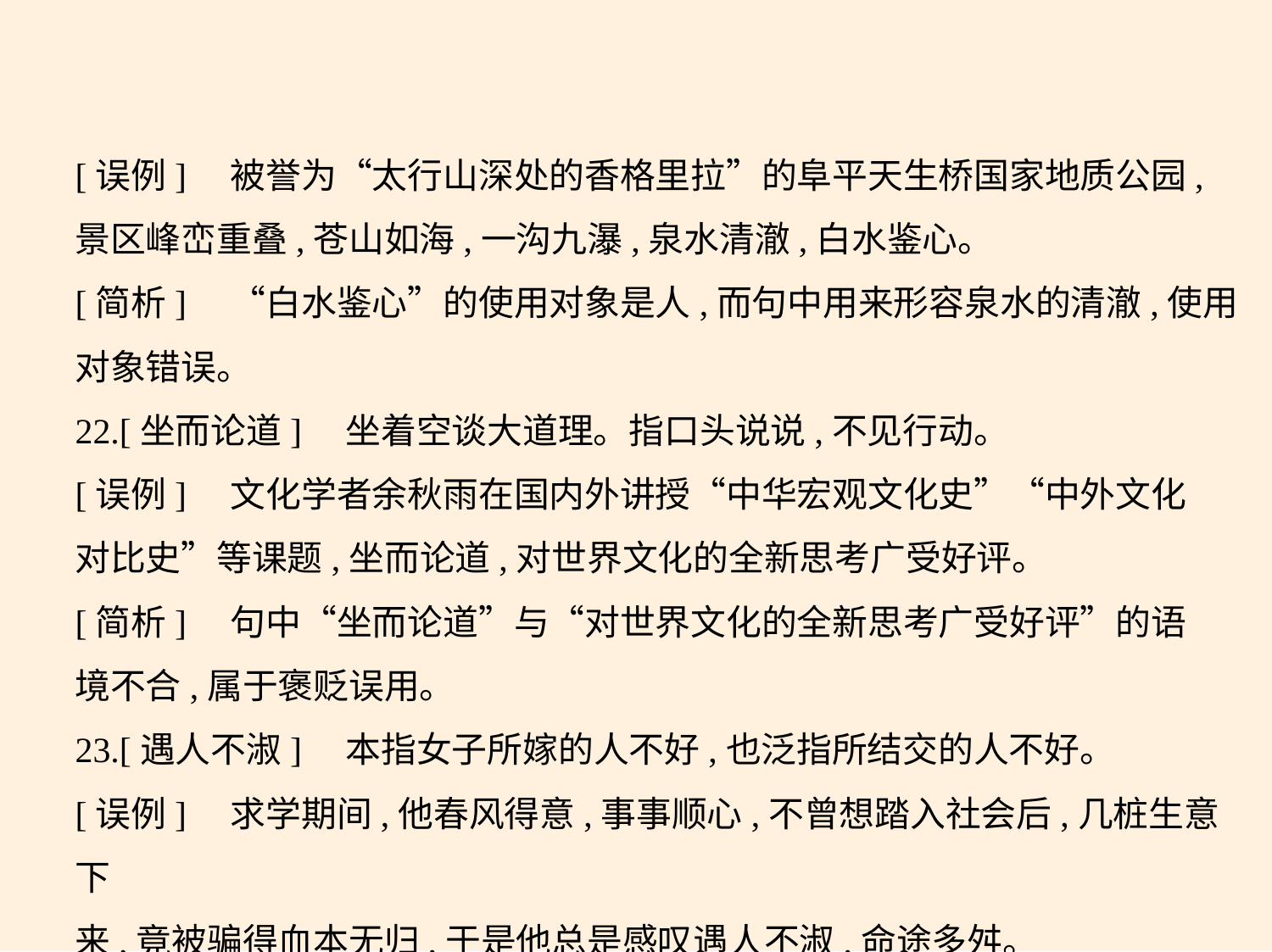

[误例]　被誉为“太行山深处的香格里拉”的阜平天生桥国家地质公园,
景区峰峦重叠,苍山如海,一沟九瀑,泉水清澈,白水鉴心。
[简析]　“白水鉴心”的使用对象是人,而句中用来形容泉水的清澈,使用
对象错误。
22.[坐而论道]　坐着空谈大道理。指口头说说,不见行动。
[误例]　文化学者余秋雨在国内外讲授“中华宏观文化史”“中外文化
对比史”等课题,坐而论道,对世界文化的全新思考广受好评。
[简析]　句中“坐而论道”与“对世界文化的全新思考广受好评”的语
境不合,属于褒贬误用。
23.[遇人不淑]　本指女子所嫁的人不好,也泛指所结交的人不好。
[误例]　求学期间,他春风得意,事事顺心,不曾想踏入社会后,几桩生意下
来,竟被骗得血本无归,于是他总是感叹遇人不淑,命途多舛。